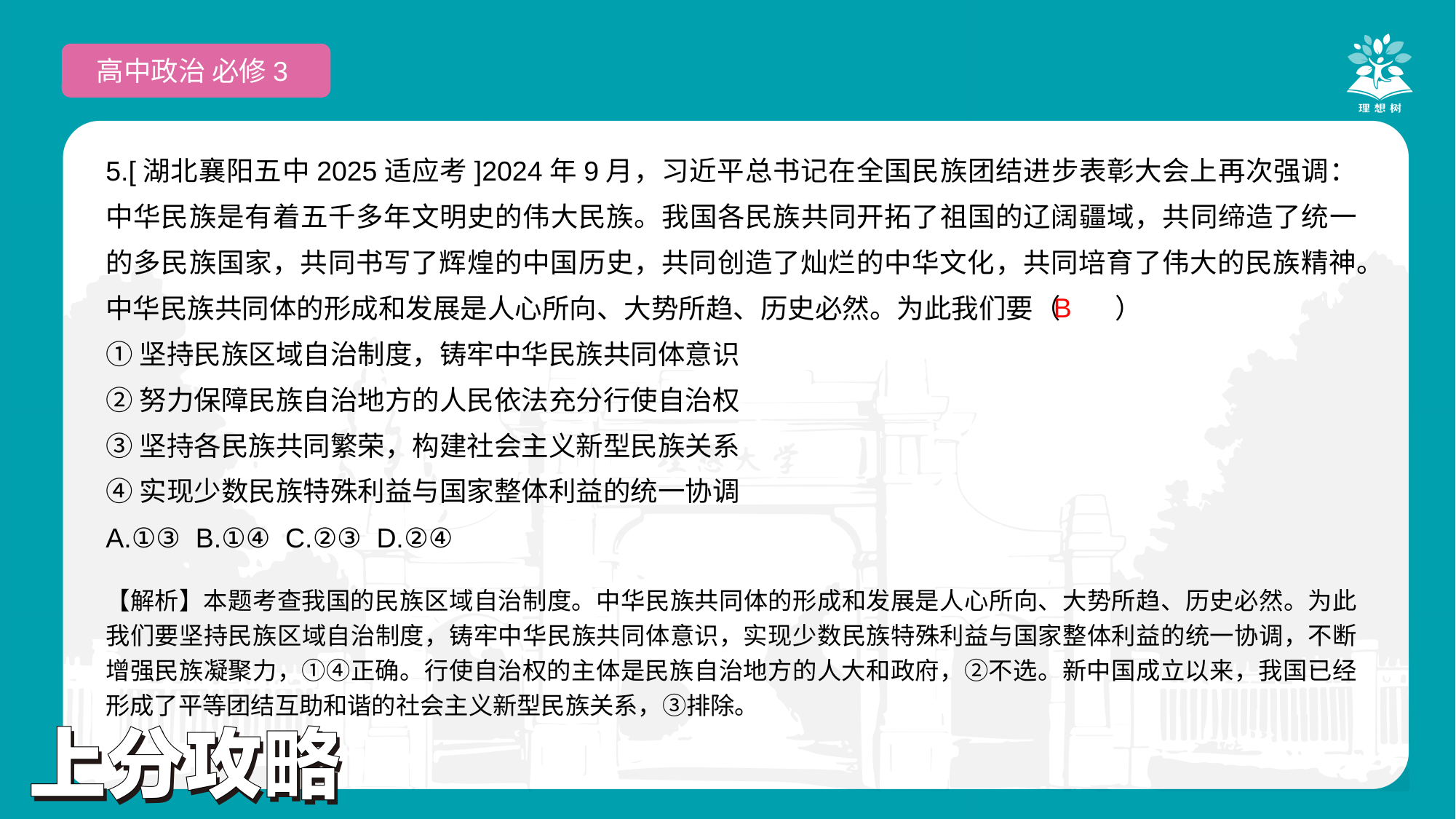

高中政治 必修3
5.[湖北襄阳五中2025适应考]2024年9月，习近平总书记在全国民族团结进步表彰大会上再次强调：中华民族是有着五千多年文明史的伟大民族。我国各民族共同开拓了祖国的辽阔疆域，共同缔造了统一的多民族国家，共同书写了辉煌的中国历史，共同创造了灿烂的中华文化，共同培育了伟大的民族精神。中华民族共同体的形成和发展是人心所向、大势所趋、历史必然。为此我们要（　　）
①坚持民族区域自治制度，铸牢中华民族共同体意识
②努力保障民族自治地方的人民依法充分行使自治权
③坚持各民族共同繁荣，构建社会主义新型民族关系
④实现少数民族特殊利益与国家整体利益的统一协调
A.①③  B.①④  C.②③  D.②④
 B
【解析】本题考查我国的民族区域自治制度。中华民族共同体的形成和发展是人心所向、大势所趋、历史必然。为此我们要坚持民族区域自治制度，铸牢中华民族共同体意识，实现少数民族特殊利益与国家整体利益的统一协调，不断增强民族凝聚力，①④正确。行使自治权的主体是民族自治地方的人大和政府，②不选。新中国成立以来，我国已经形成了平等团结互助和谐的社会主义新型民族关系，③排除。